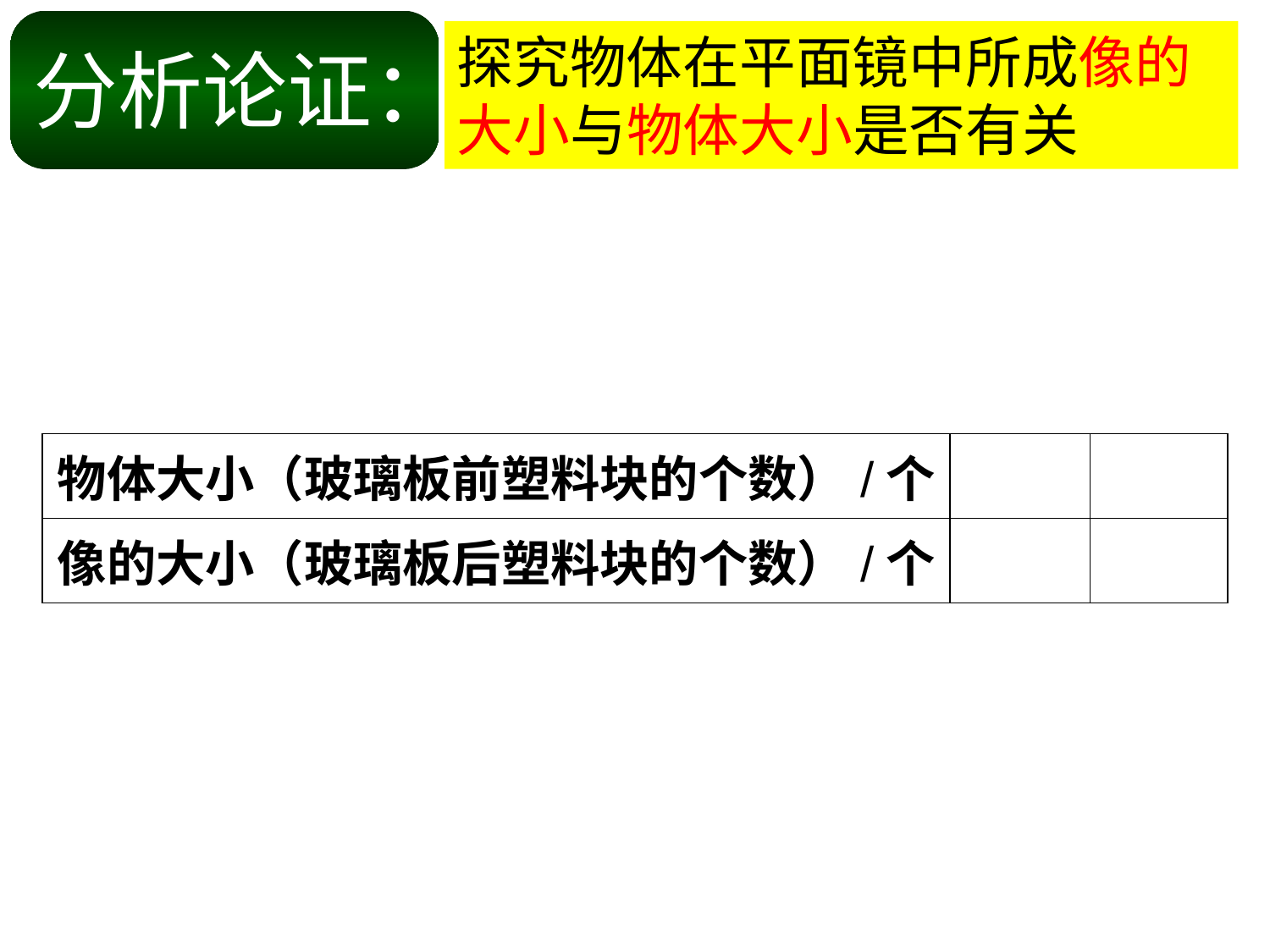

探究物体在平面镜中所成像的大小与物体大小是否有关
分析论证：
| 物体大小（玻璃板前塑料块的个数）/个 |  |  |
| --- | --- | --- |
| 像的大小（玻璃板后塑料块的个数）/个 |  |  |